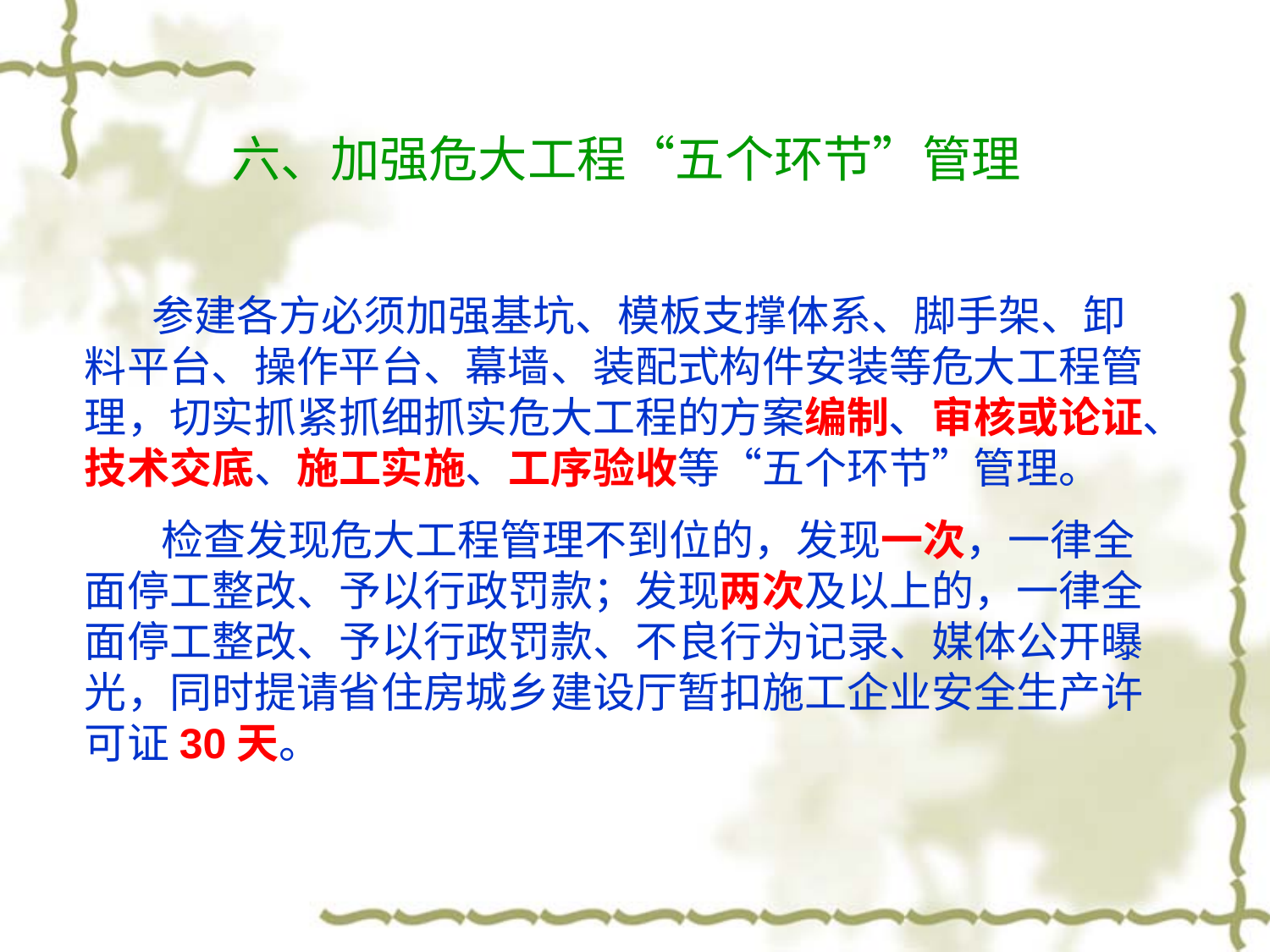

# 六、加强危大工程“五个环节”管理
      参建各方必须加强基坑、模板支撑体系、脚手架、卸料平台、操作平台、幕墙、装配式构件安装等危大工程管理，切实抓紧抓细抓实危大工程的方案编制、审核或论证、技术交底、施工实施、工序验收等“五个环节”管理。
       检查发现危大工程管理不到位的，发现一次，一律全面停工整改、予以行政罚款；发现两次及以上的，一律全面停工整改、予以行政罚款、不良行为记录、媒体公开曝光，同时提请省住房城乡建设厅暂扣施工企业安全生产许可证30天。